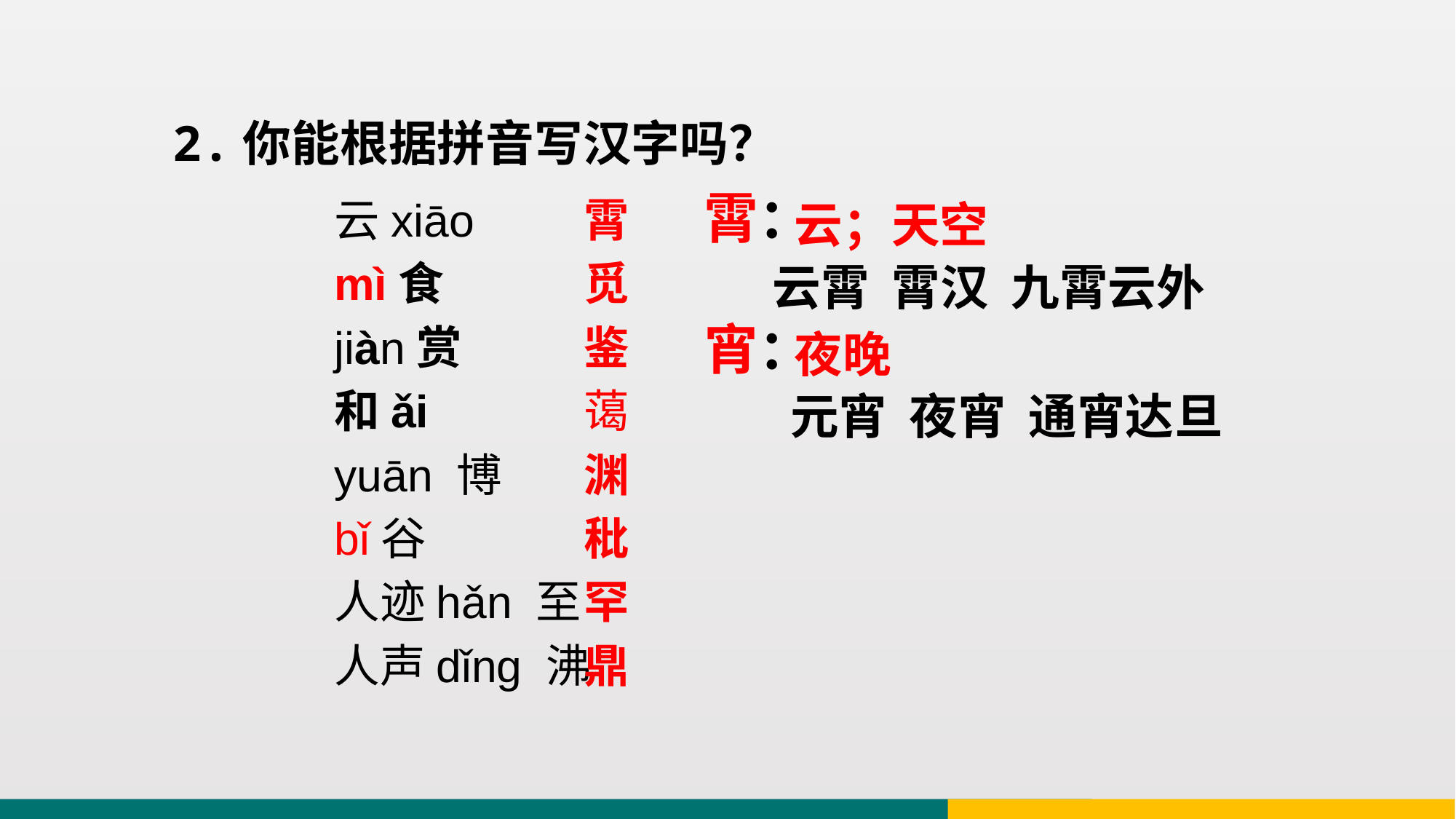

2.你能根据拼音写汉字吗？
云；天空
霄：

宵：
云xiāo
mì食
jiàn赏
和ǎi
yuān 博
bǐ谷
人迹hǎn 至
人声dǐng 沸

霄
觅
鉴
蔼
渊
秕
罕
鼎

云霄  霄汉  九霄云外
夜晚
元宵  夜宵  通宵达旦